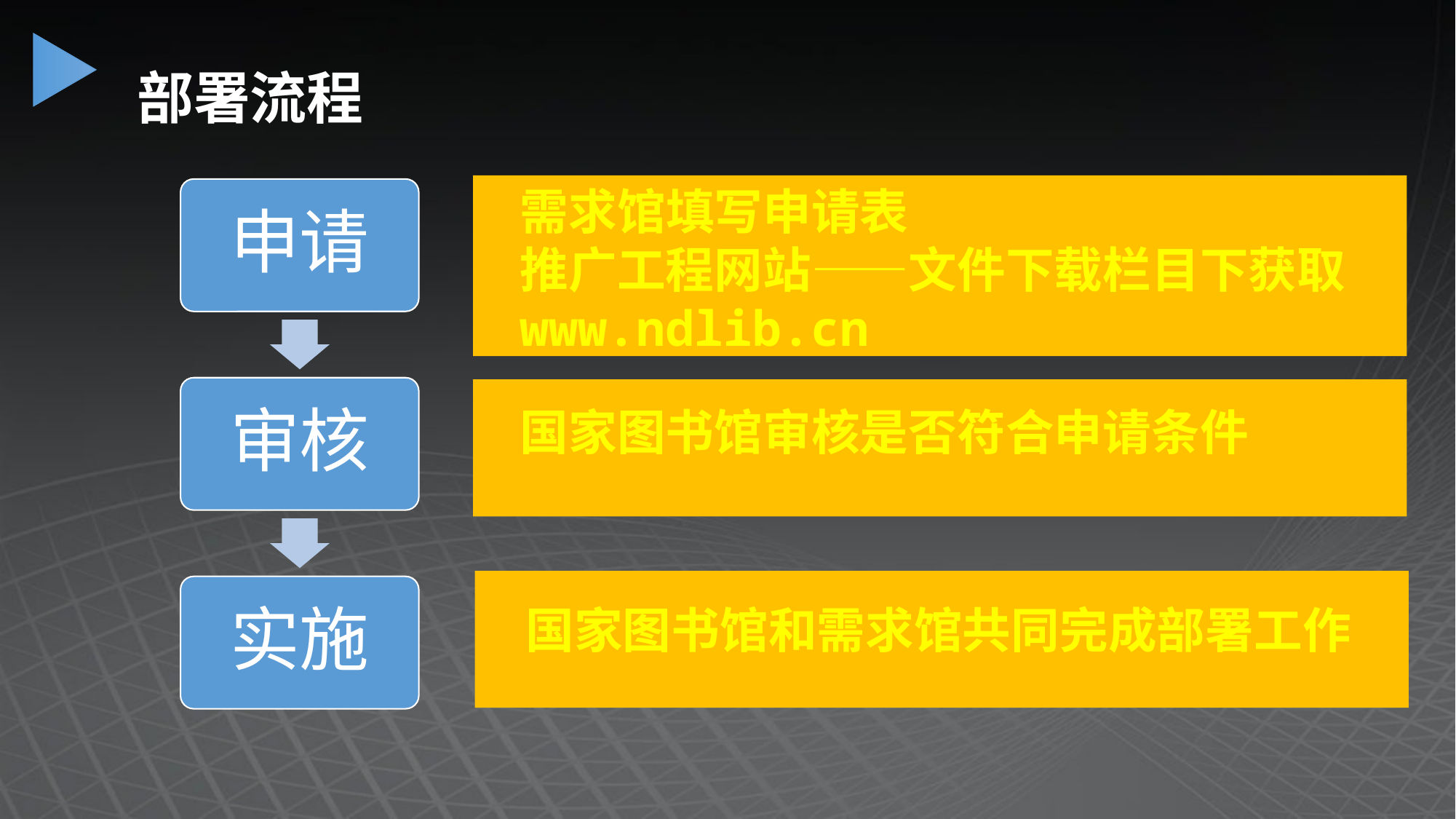

部署流程

需求馆填写申请表
推广工程网站——文件下载栏目下获取
www.ndlib.cn
申请

审核

实施

国家图书馆审核是否符合申请条件

国家图书馆和需求馆共同完成部署工作